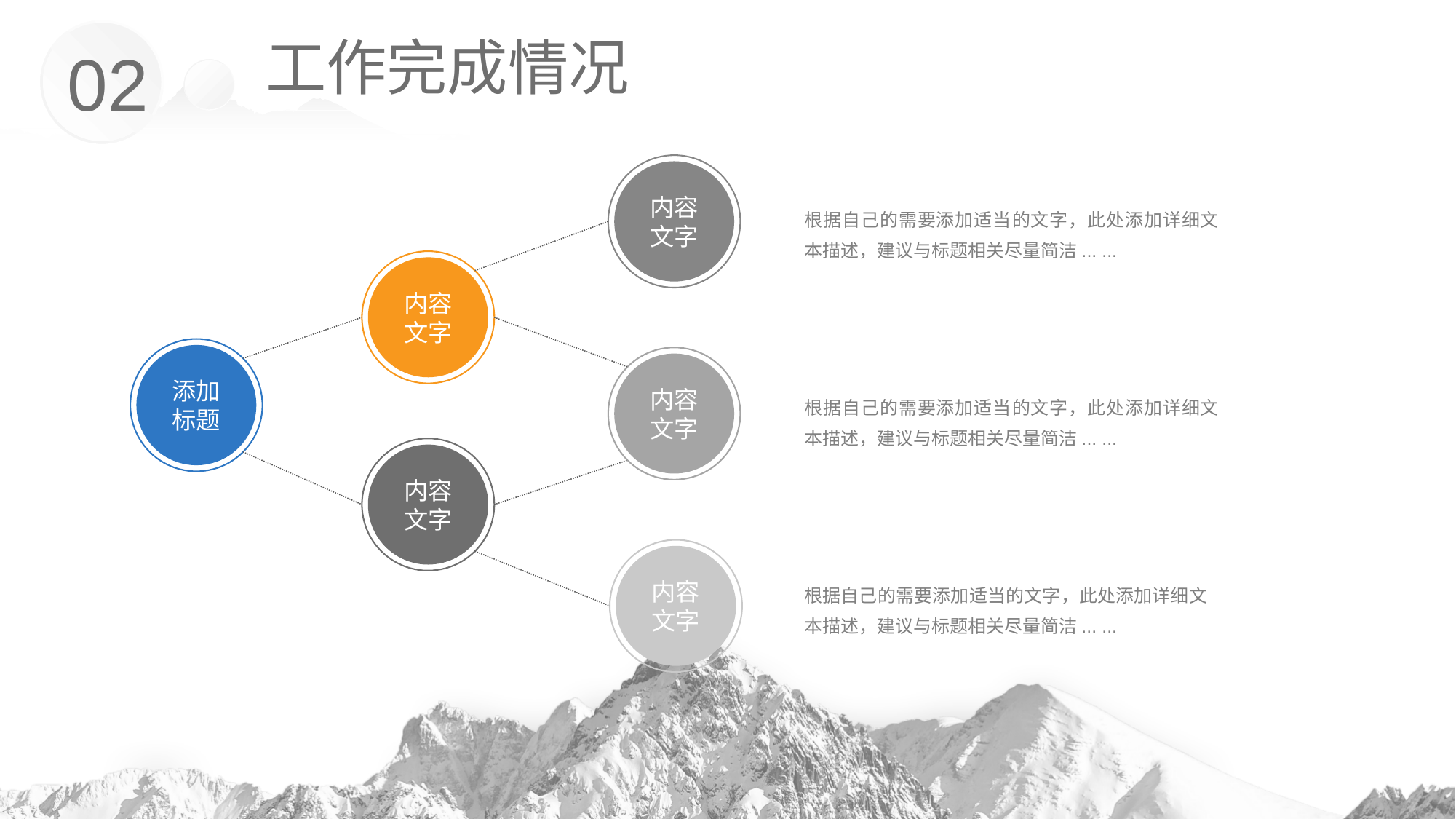

工作完成情况
02

内容文字
根据自己的需要添加适当的文字，此处添加详细文本描述，建议与标题相关尽量简洁... ...

内容文字

添加标题

内容文字
根据自己的需要添加适当的文字，此处添加详细文本描述，建议与标题相关尽量简洁... ...

内容文字

内容文字
根据自己的需要添加适当的文字，此处添加详细文本描述，建议与标题相关尽量简洁... ...